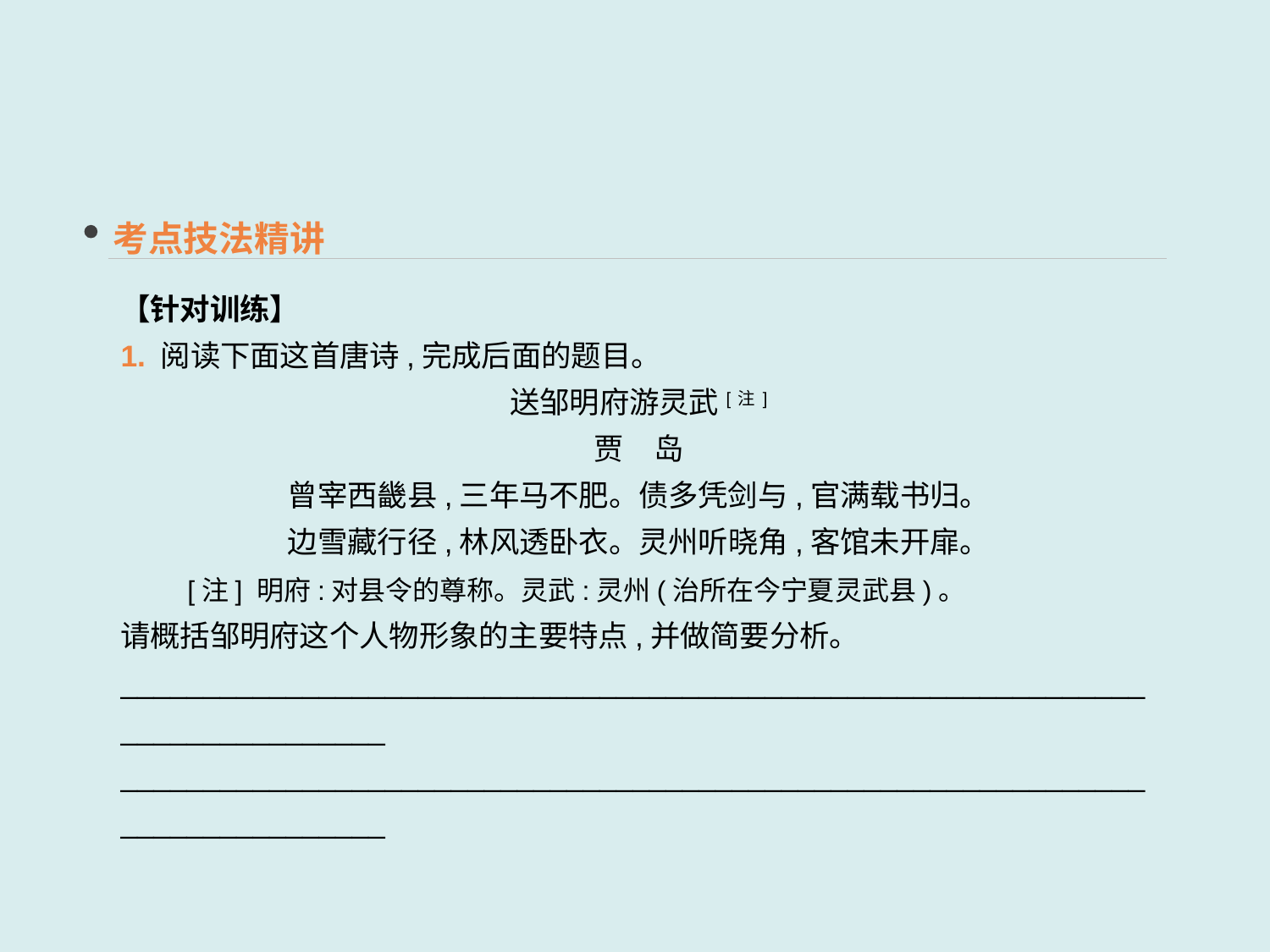

考点技法精讲

【针对训练】
1. 阅读下面这首唐诗,完成后面的题目。
送邹明府游灵武[注]
贾　岛
曾宰西畿县,三年马不肥。债多凭剑与,官满载书归。
边雪藏行径,林风透卧衣。灵州听晓角,客馆未开扉。
　　[注] 明府:对县令的尊称。灵武:灵州(治所在今宁夏灵武县)。
请概括邹明府这个人物形象的主要特点,并做简要分析。
______________________________________________________________________________
______________________________________________________________________________